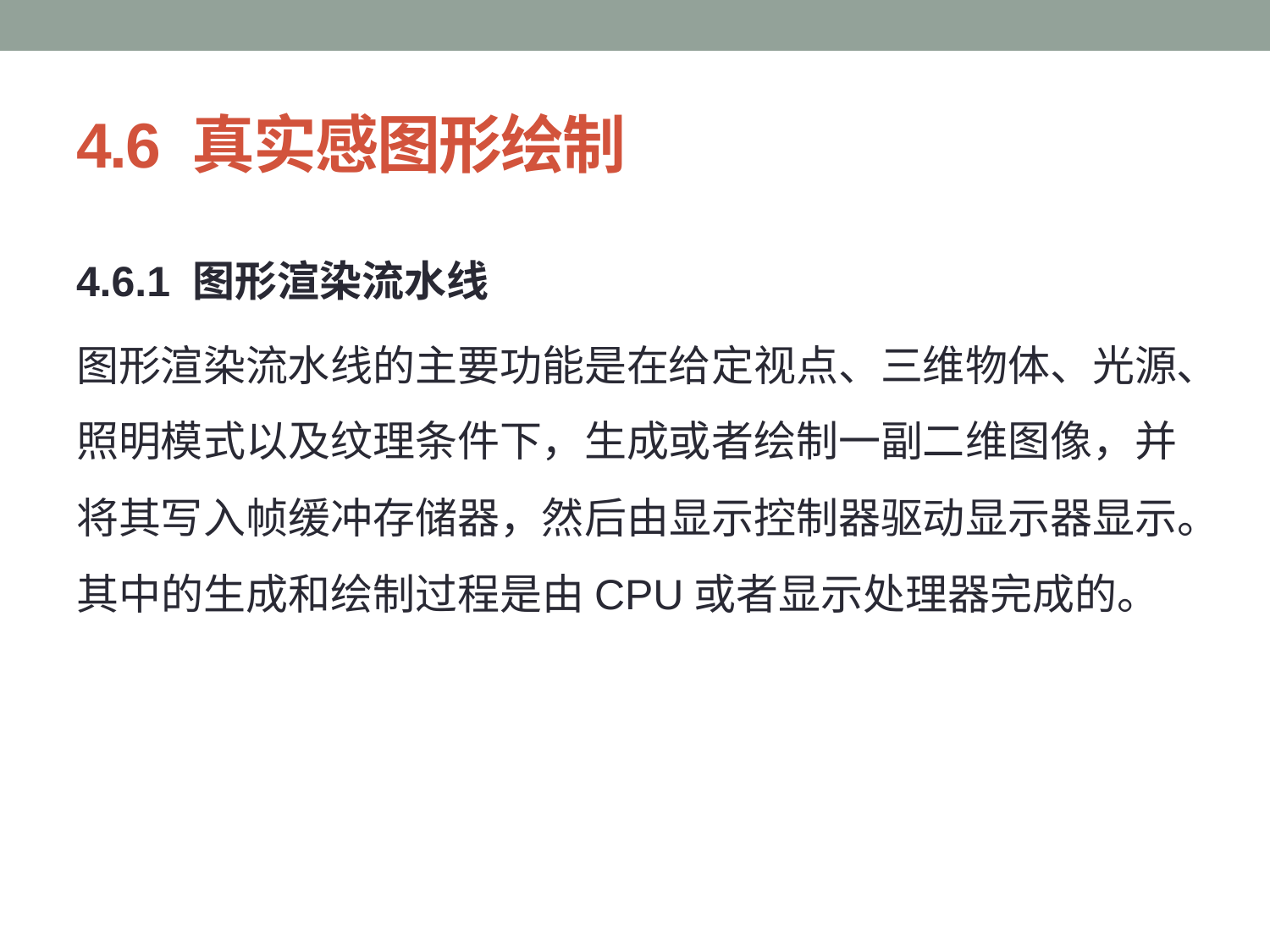

# 4.6 真实感图形绘制
4.6.1 图形渲染流水线
图形渲染流水线的主要功能是在给定视点、三维物体、光源、照明模式以及纹理条件下，生成或者绘制一副二维图像，并将其写入帧缓冲存储器，然后由显示控制器驱动显示器显示。其中的生成和绘制过程是由CPU或者显示处理器完成的。